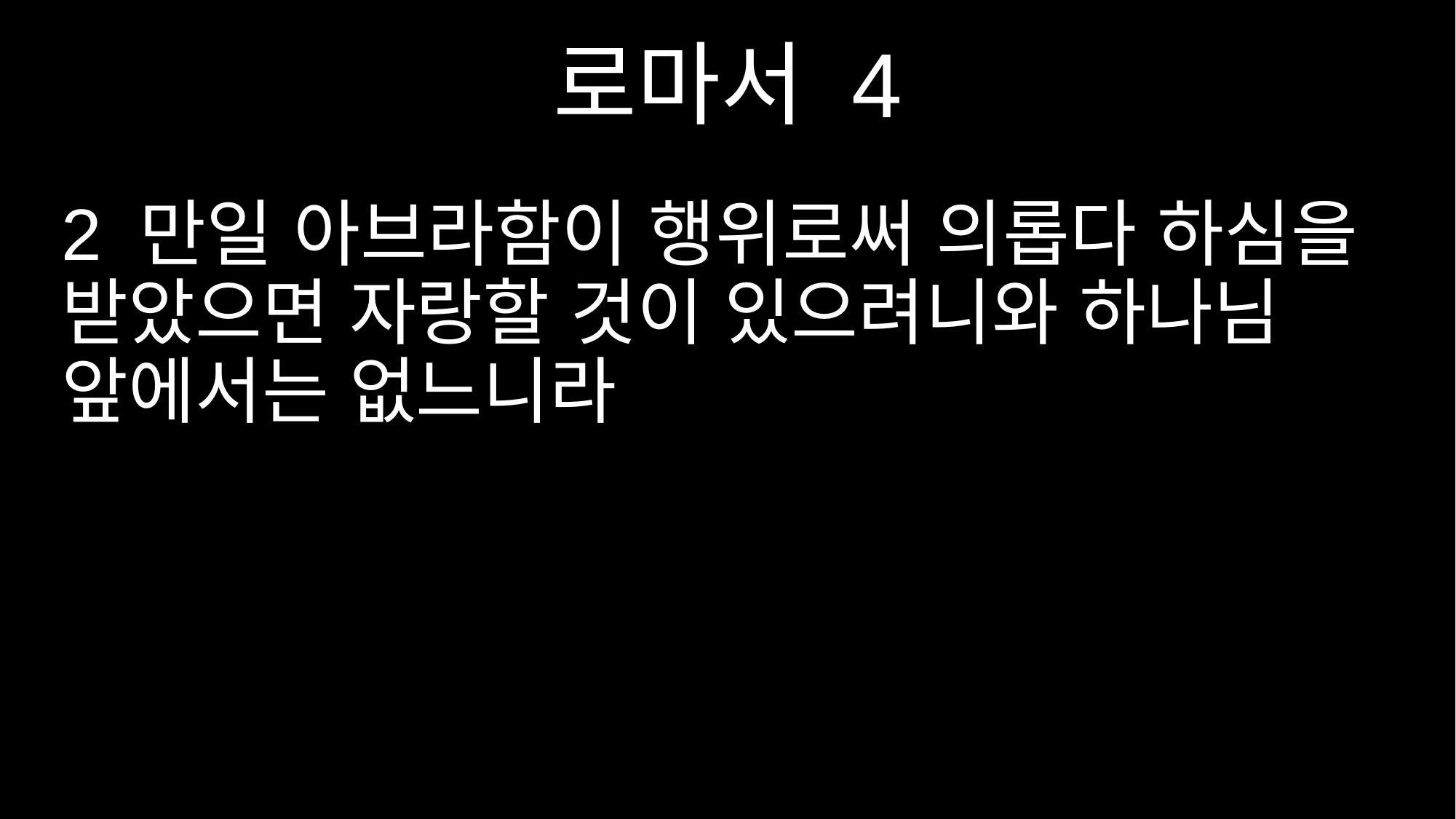

로마서 4
2 만일 아브라함이 행위로써 의롭다 하심을 받았으면 자랑할 것이 있으려니와 하나님 앞에서는 없느니라